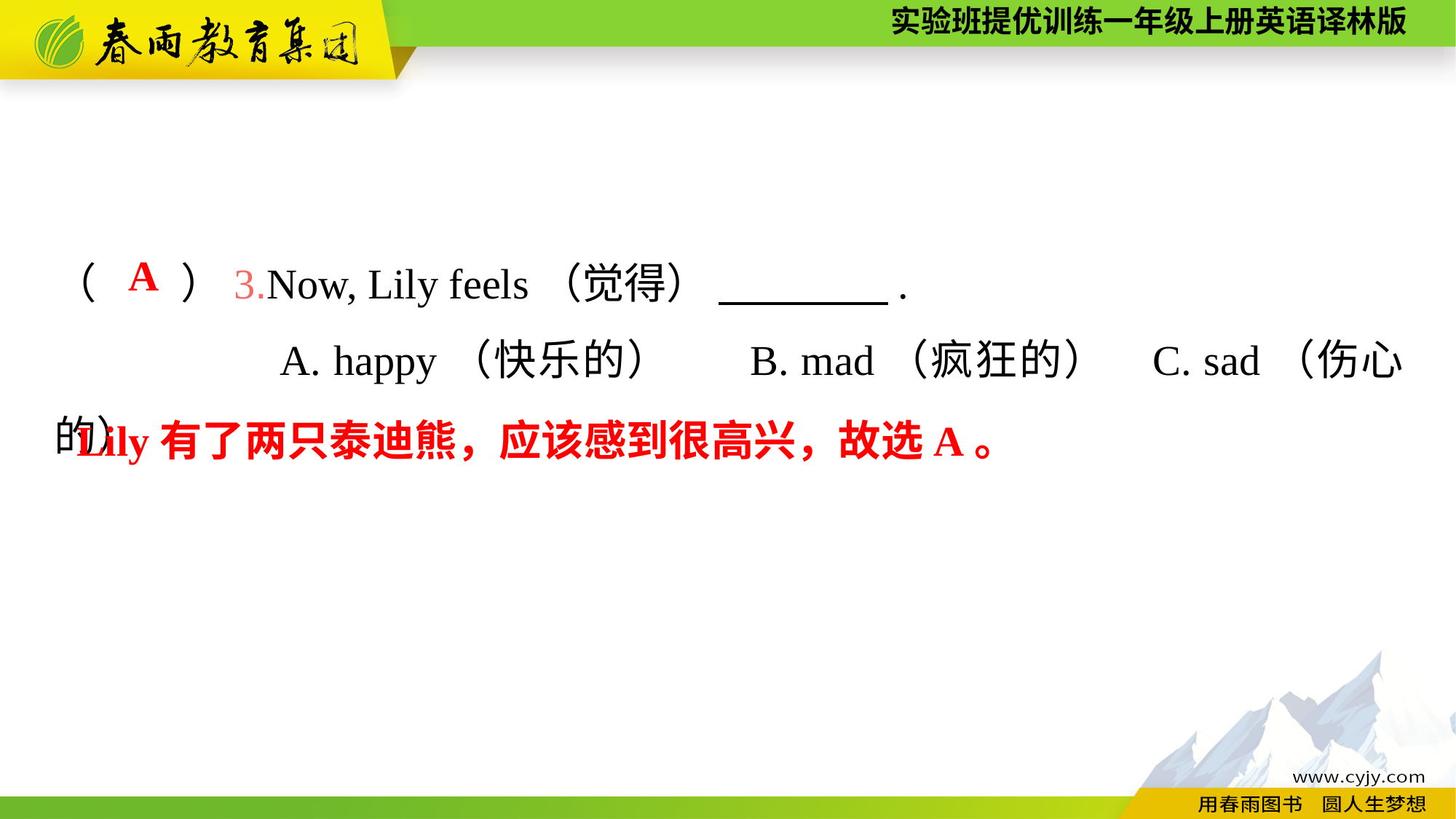

（　　）3.Now, Lily feels（觉得） 　　　　.
A. happy（快乐的）      B. mad（疯狂的）   C. sad（伤心的）
A
Lily有了两只泰迪熊，应该感到很高兴，故选A。